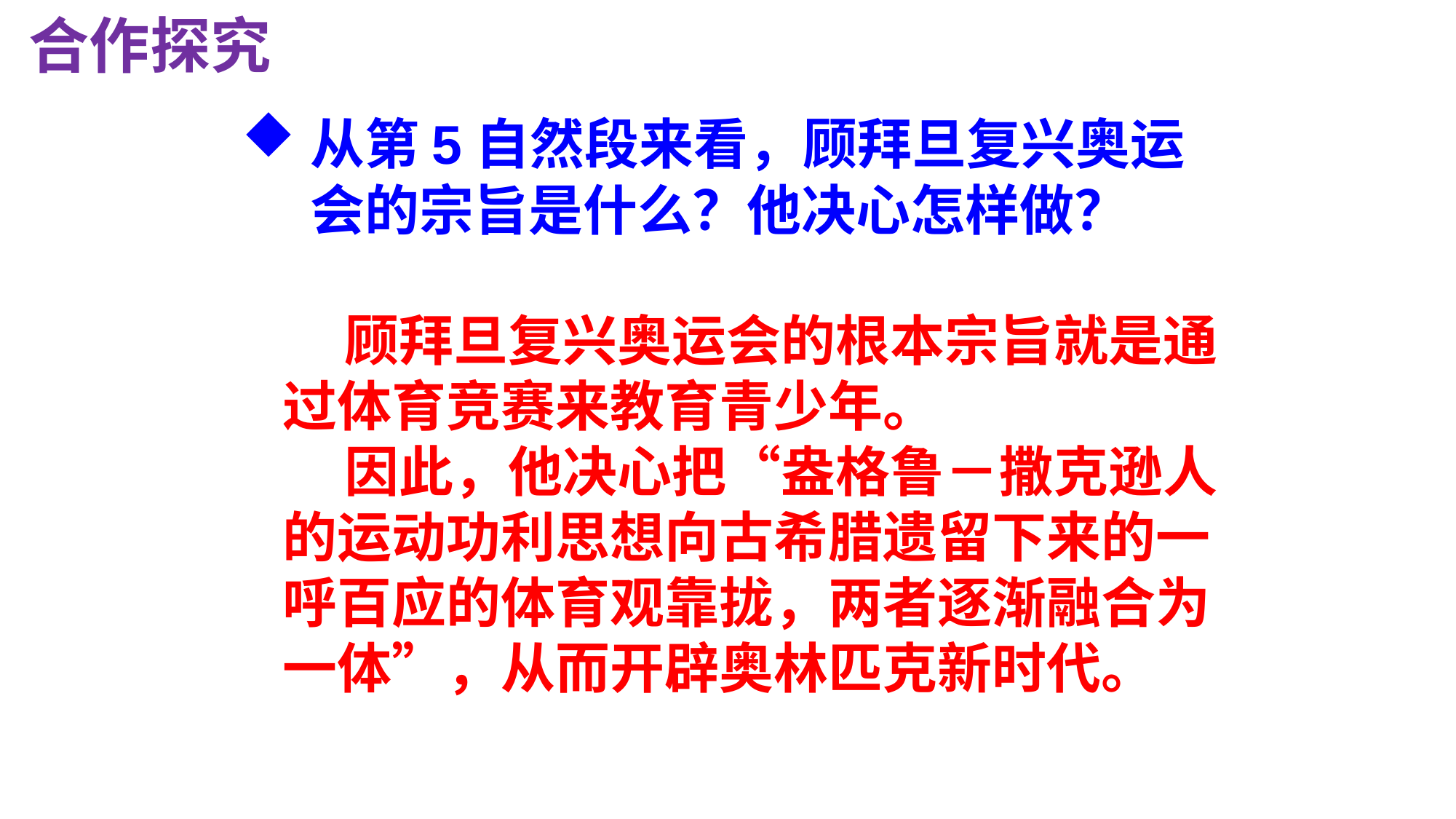

合作探究
从第5自然段来看，顾拜旦复兴奥运会的宗旨是什么？他决心怎样做？
    顾拜旦复兴奥运会的根本宗旨就是通过体育竞赛来教育青少年。
    因此，他决心把“盎格鲁－撒克逊人的运动功利思想向古希腊遗留下来的一呼百应的体育观靠拢，两者逐渐融合为一体”，从而开辟奥林匹克新时代。